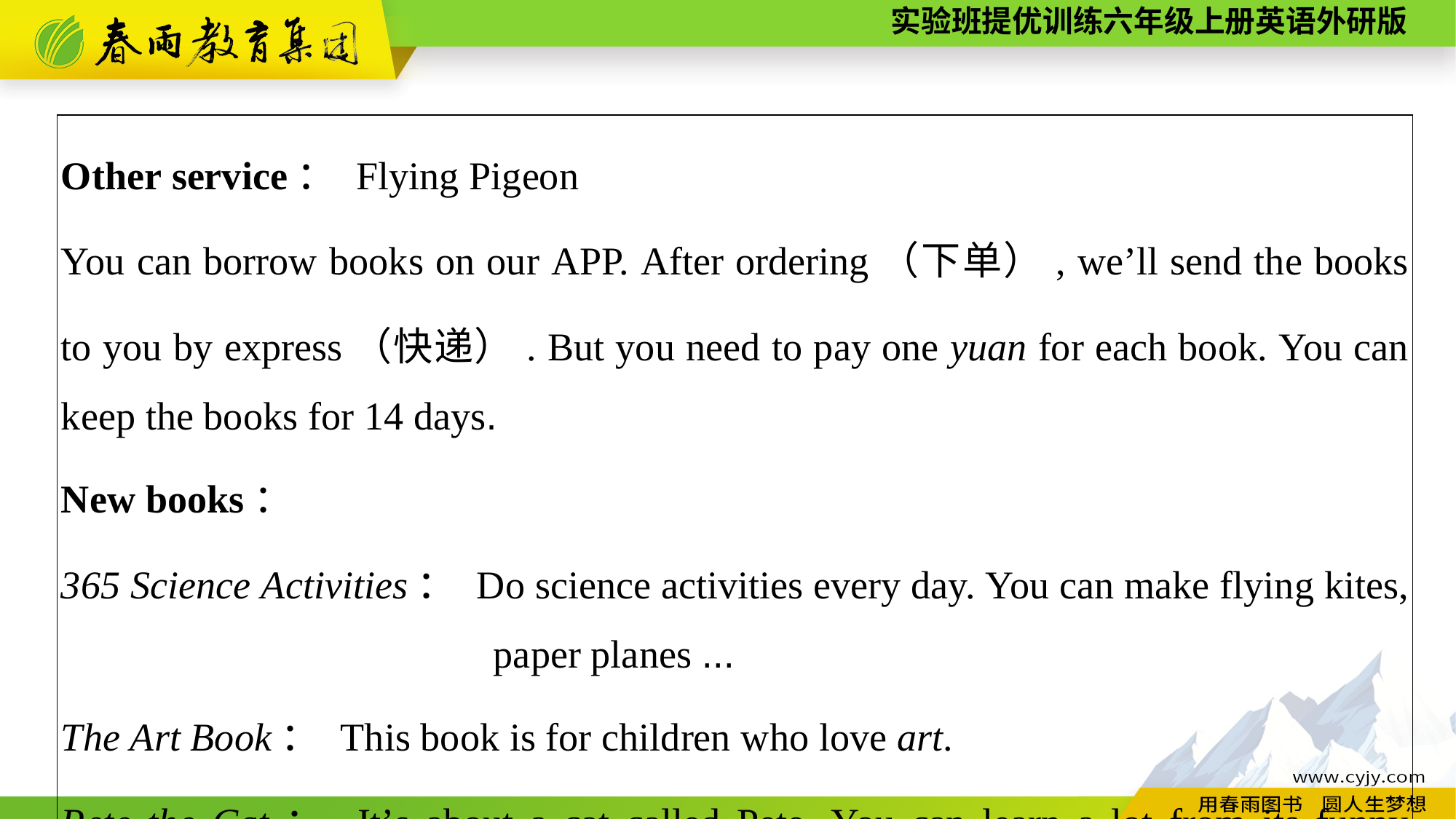

| Other service： Flying Pigeon You can borrow books on our APP. After ordering（下单）, we’ll send the books to you by express（快递）. But you need to pay one yuan for each book. You can keep the books for 14 days. New books： 365 Science Activities： Do science activities every day. You can make flying kites, paper planes ... The Art Book： This book is for children who love art. Pete the Cat： It’s about a cat called Pete. You can learn a lot from its funny stories. |
| --- |